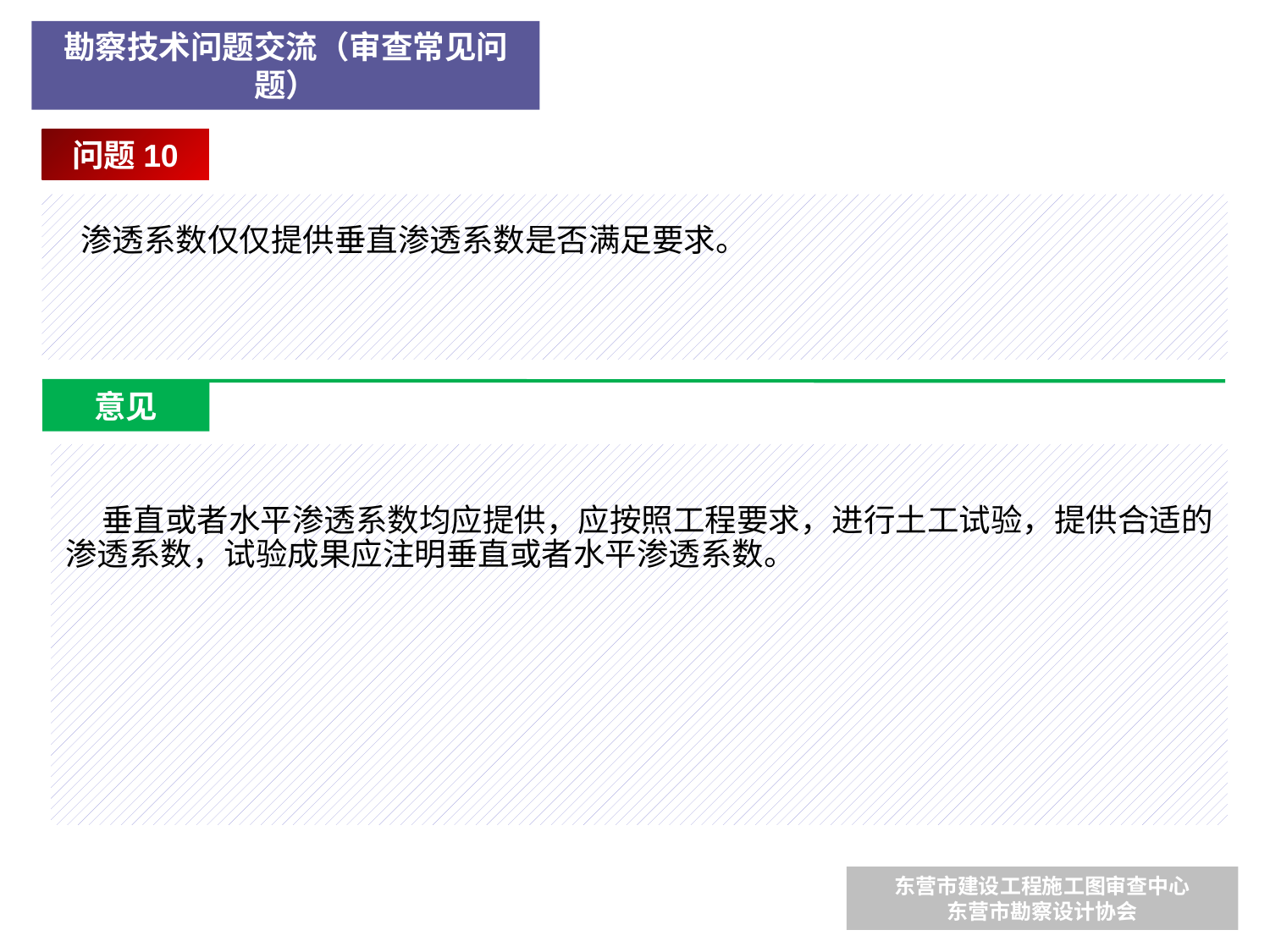

勘察技术问题交流（审查常见问题）
问题10

    渗透系数仅仅提供垂直渗透系数是否满足要求。
意见

    垂直或者水平渗透系数均应提供，应按照工程要求，进行土工试验，提供合适的渗透系数，试验成果应注明垂直或者水平渗透系数。

东营市建设工程施工图审查中心
东营市勘察设计协会